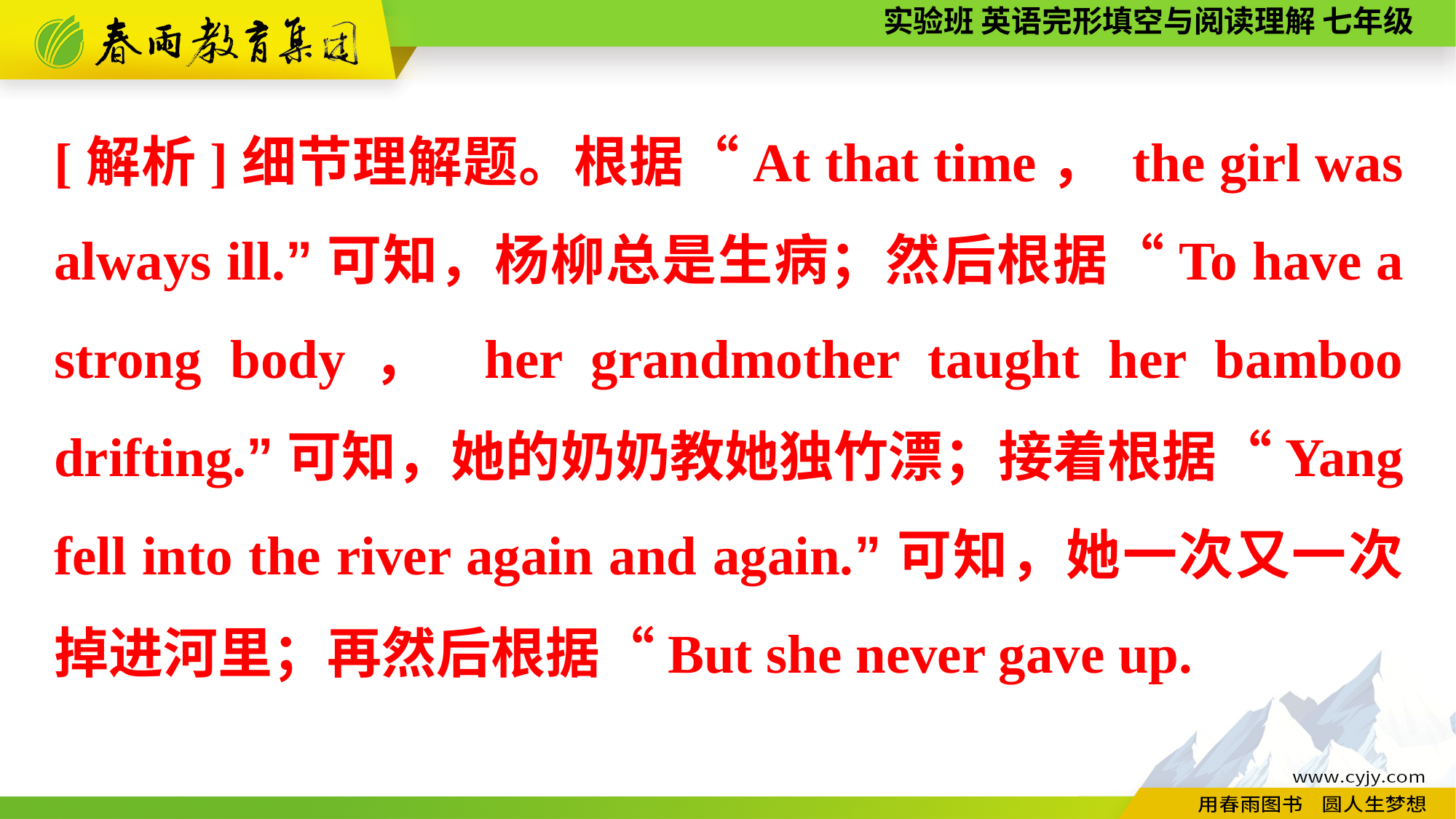

[解析]细节理解题。根据“At that time， the girl was always ill.”可知，杨柳总是生病；然后根据“To have a strong body， her grandmother taught her bamboo drifting.”可知，她的奶奶教她独竹漂；接着根据“Yang fell into the river again and again.”可知，她一次又一次掉进河里；再然后根据“But she never gave up.